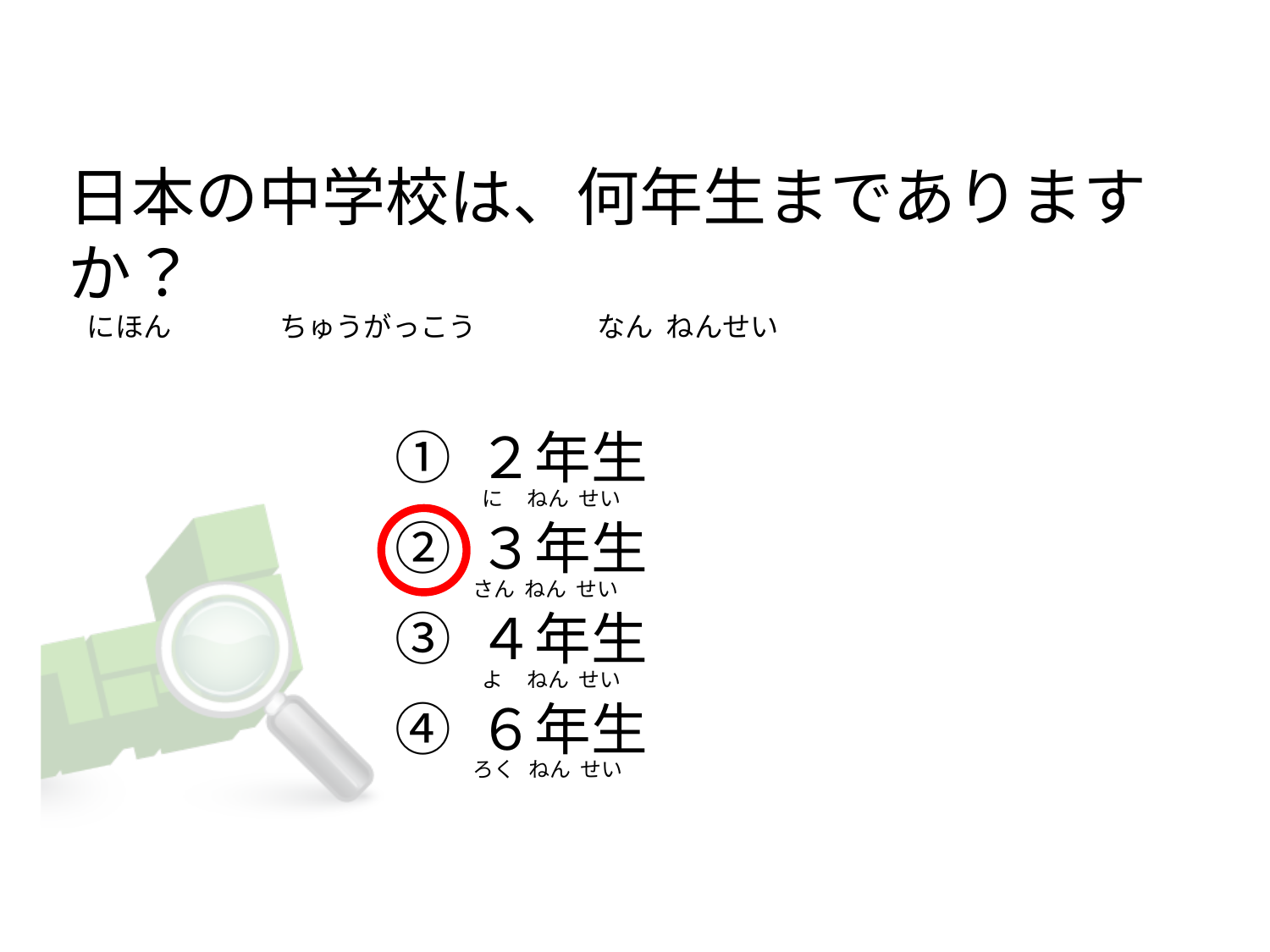

# 日本の中学校は、何年生までありますか？    にほん                 ちゅうがっこう                   なん  ねんせい
① ２年生
② ３年生
③ ４年生
④ ６年生

 に     ねん  せい

さん  ねん  せい
 よ     ねん  せい
ろく   ねん  せい